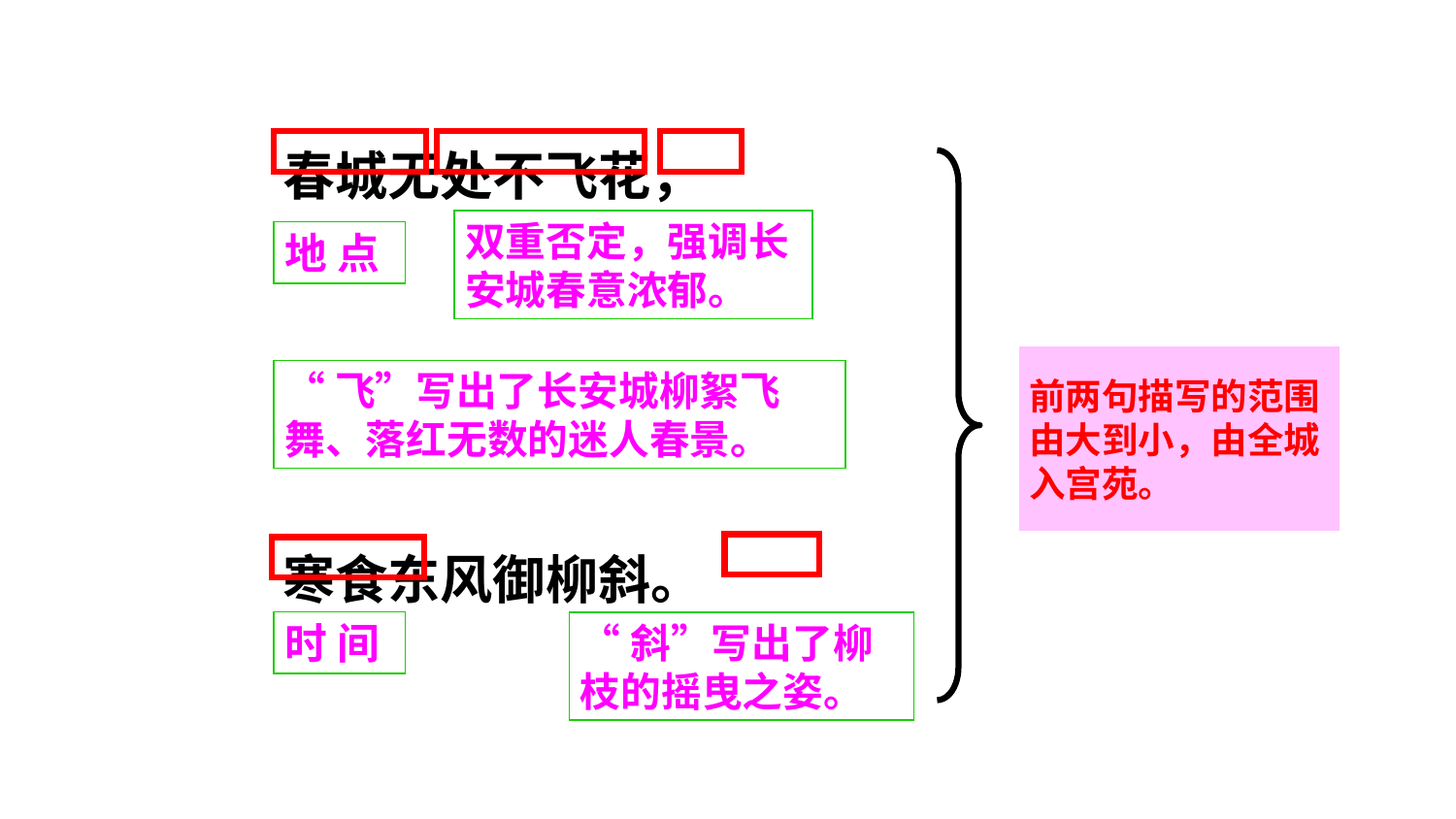

春城无处不飞花，

双重否定，强调长安城春意浓郁。
地 点
前两句描写的范围
由大到小，由全城
入宫苑。
“飞”写出了长安城柳絮飞舞、落红无数的迷人春景。
寒食东风御柳斜。

时 间
“斜”写出了柳枝的摇曳之姿。